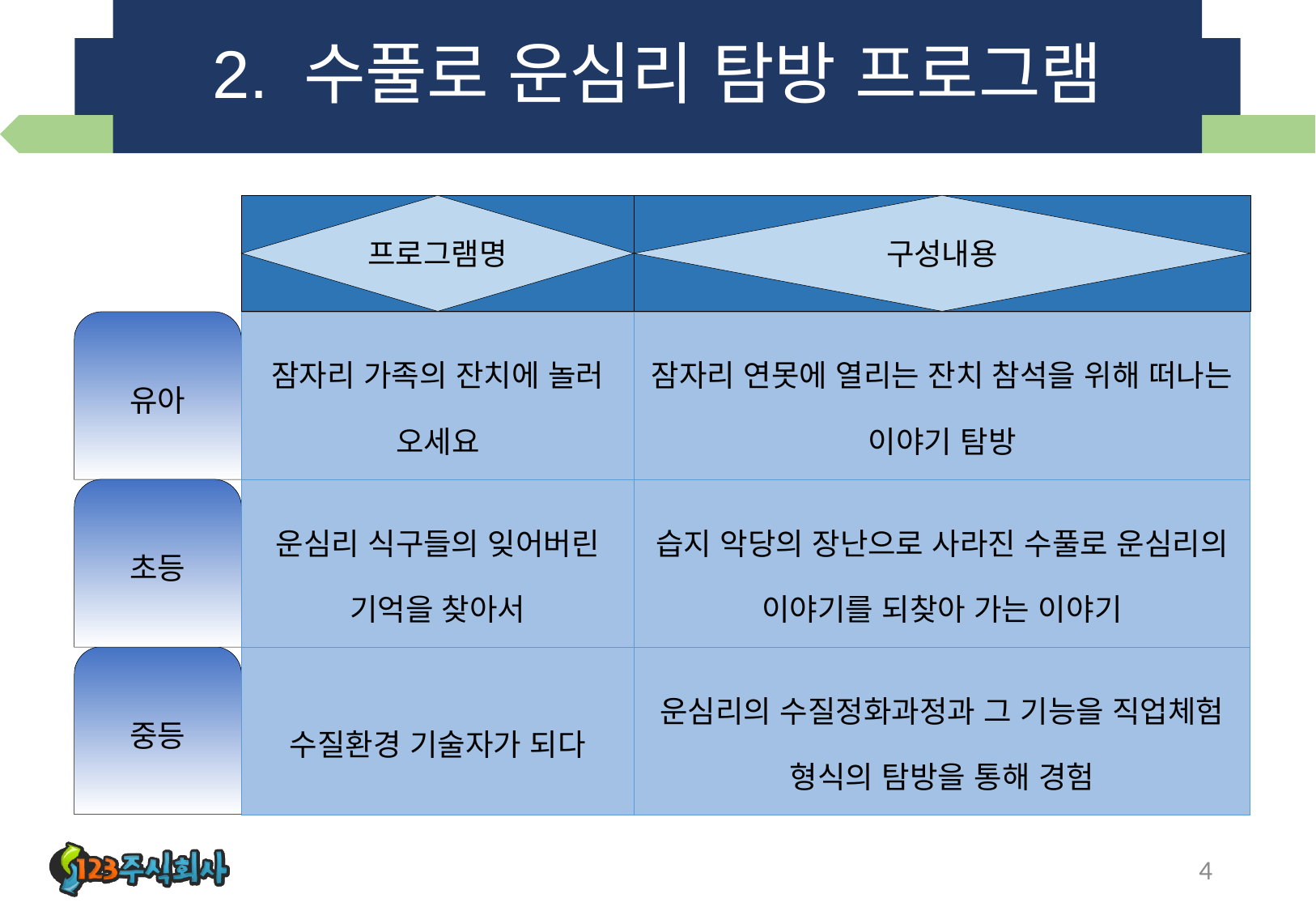

# 2. 수풀로 운심리 탐방 프로그램

프로그램명

구성내용
유아
| 잠자리 가족의 잔치에 놀러 오세요 | 잠자리 연못에 열리는 잔치 참석을 위해 떠나는 이야기 탐방 |
| --- | --- |
| 운심리 식구들의 잊어버린 기억을 찾아서 | 습지 악당의 장난으로 사라진 수풀로 운심리의 이야기를 되찾아 가는 이야기 |
| 수질환경 기술자가 되다 | 운심리의 수질정화과정과 그 기능을 직업체험 형식의 탐방을 통해 경험 |
초등
중등
4